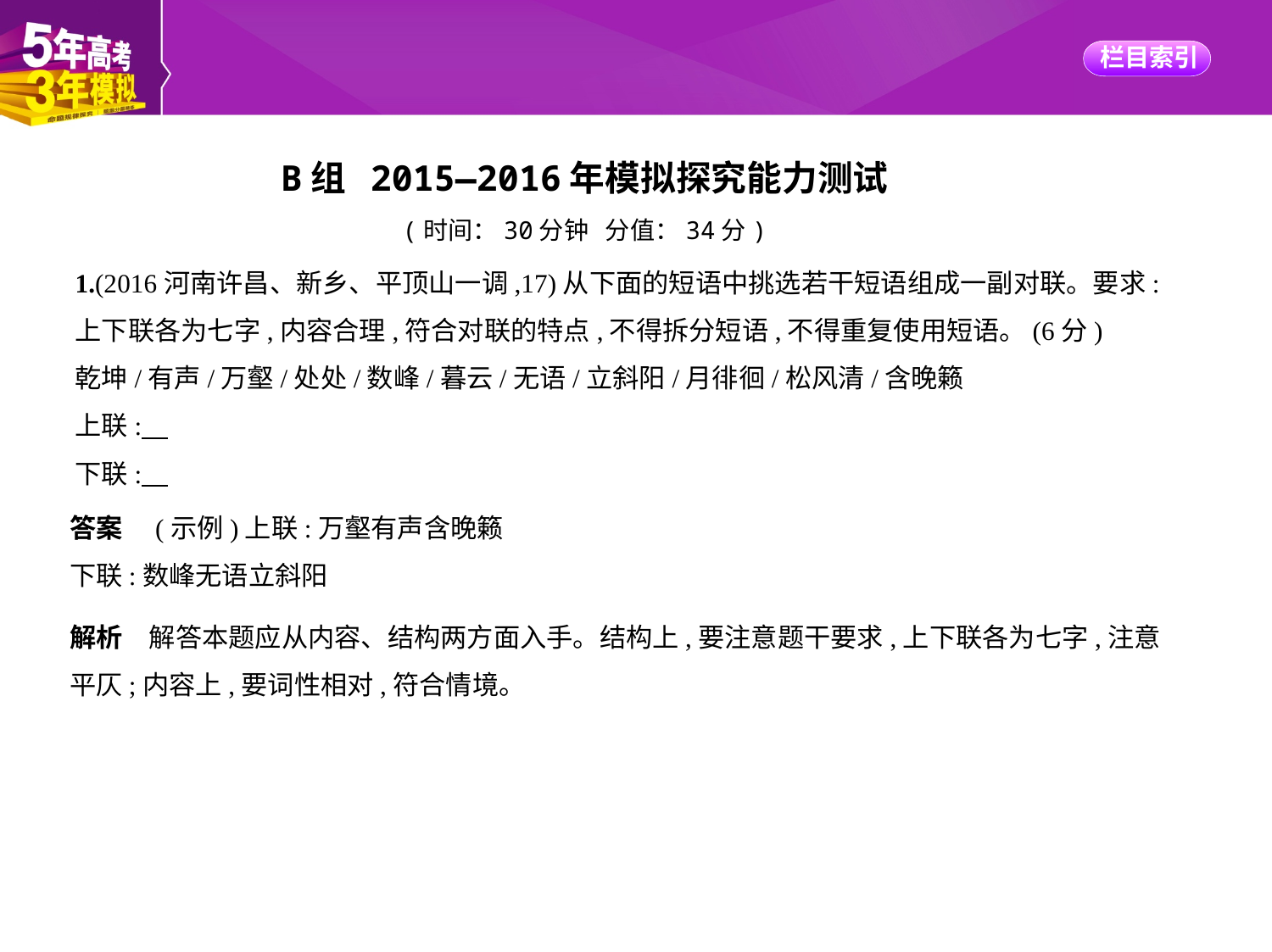

B组  2015—2016年模拟探究能力测试
(时间：30分钟   分值：34分)
1.(2016河南许昌、新乡、平顶山一调,17)从下面的短语中挑选若干短语组成一副对联。要求:
上下联各为七字,内容合理,符合对联的特点,不得拆分短语,不得重复使用短语。(6分)
乾坤/有声/万壑/处处/数峰/暮云/无语/立斜阳/月徘徊/松风清/含晚籁
上联:
下联:
答案　(示例)上联:万壑有声含晚籁
下联:数峰无语立斜阳
解析　解答本题应从内容、结构两方面入手。结构上,要注意题干要求,上下联各为七字,注意
平仄;内容上,要词性相对,符合情境。